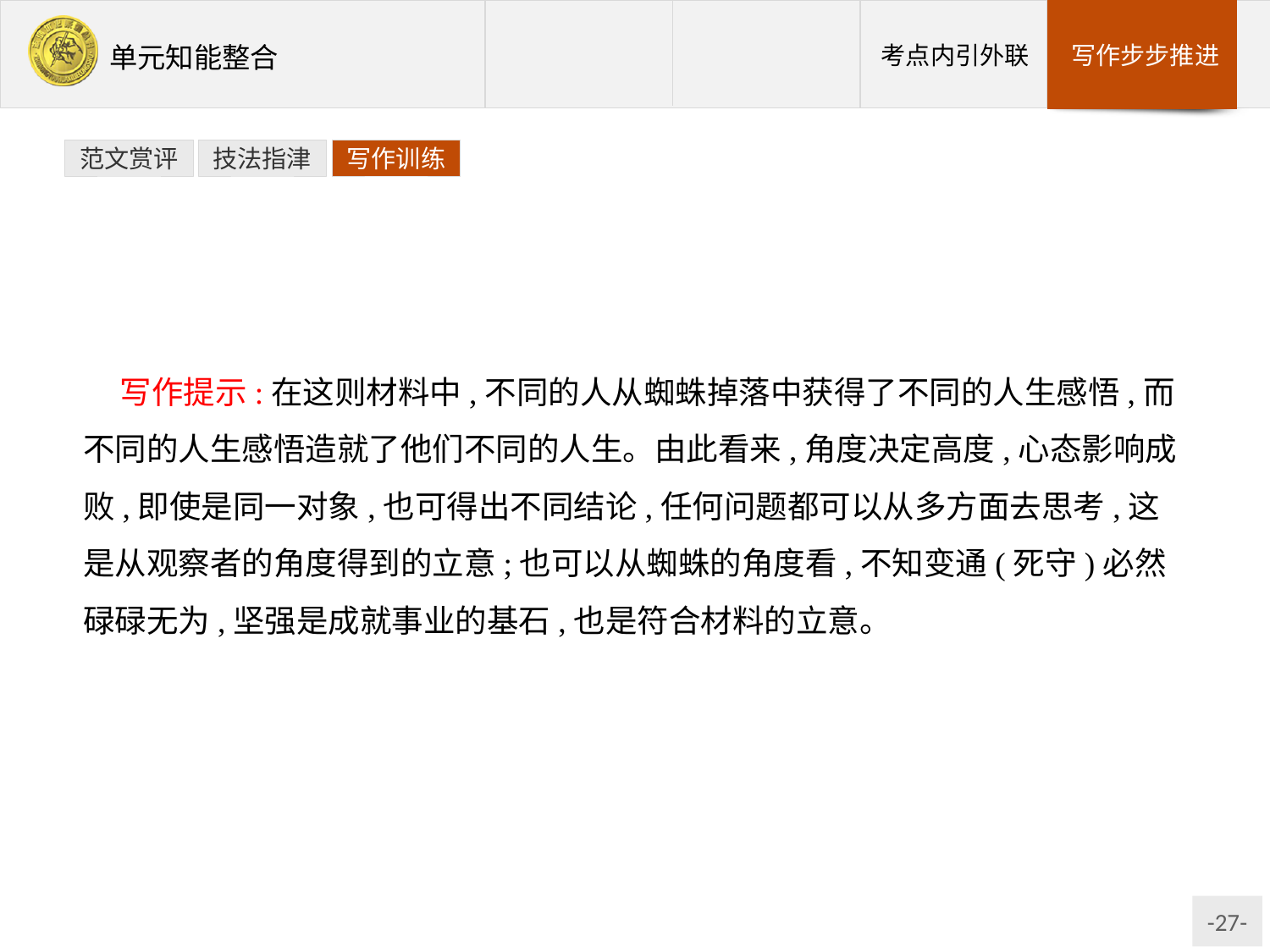

范文赏评
技法指津
写作训练
写作提示:在这则材料中,不同的人从蜘蛛掉落中获得了不同的人生感悟,而不同的人生感悟造就了他们不同的人生。由此看来,角度决定高度,心态影响成败,即使是同一对象,也可得出不同结论,任何问题都可以从多方面去思考,这是从观察者的角度得到的立意;也可以从蜘蛛的角度看,不知变通(死守)必然碌碌无为,坚强是成就事业的基石,也是符合材料的立意。